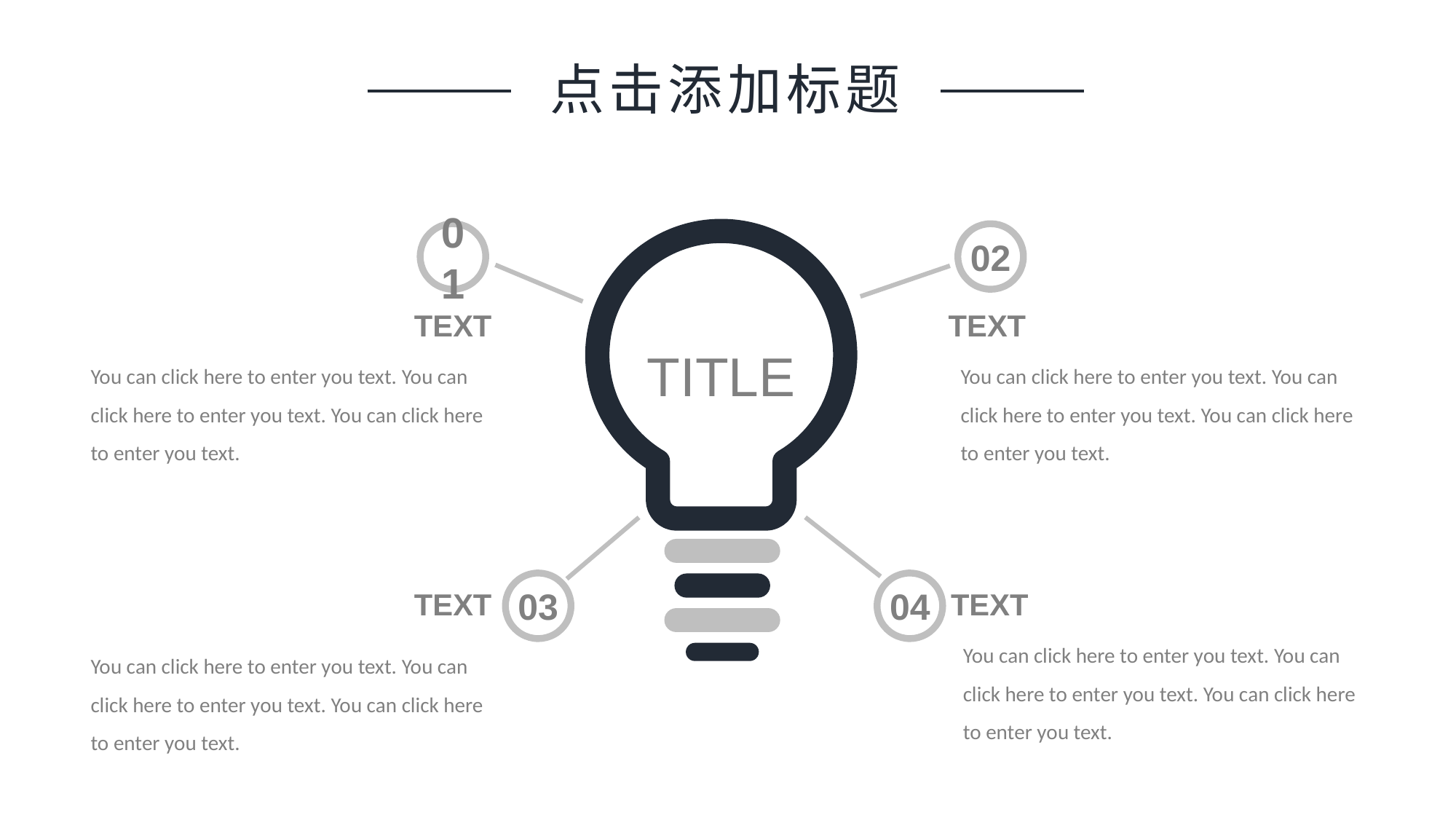

点击添加标题
01
02
TITLE

03
04

TEXT
You can click here to enter you text. You can click here to enter you text. You can click here to enter you text.
TEXT
You can click here to enter you text. You can click here to enter you text. You can click here to enter you text.
TEXT
You can click here to enter you text. You can click here to enter you text. You can click here to enter you text.
TEXT
You can click here to enter you text. You can click here to enter you text. You can click here to enter you text.